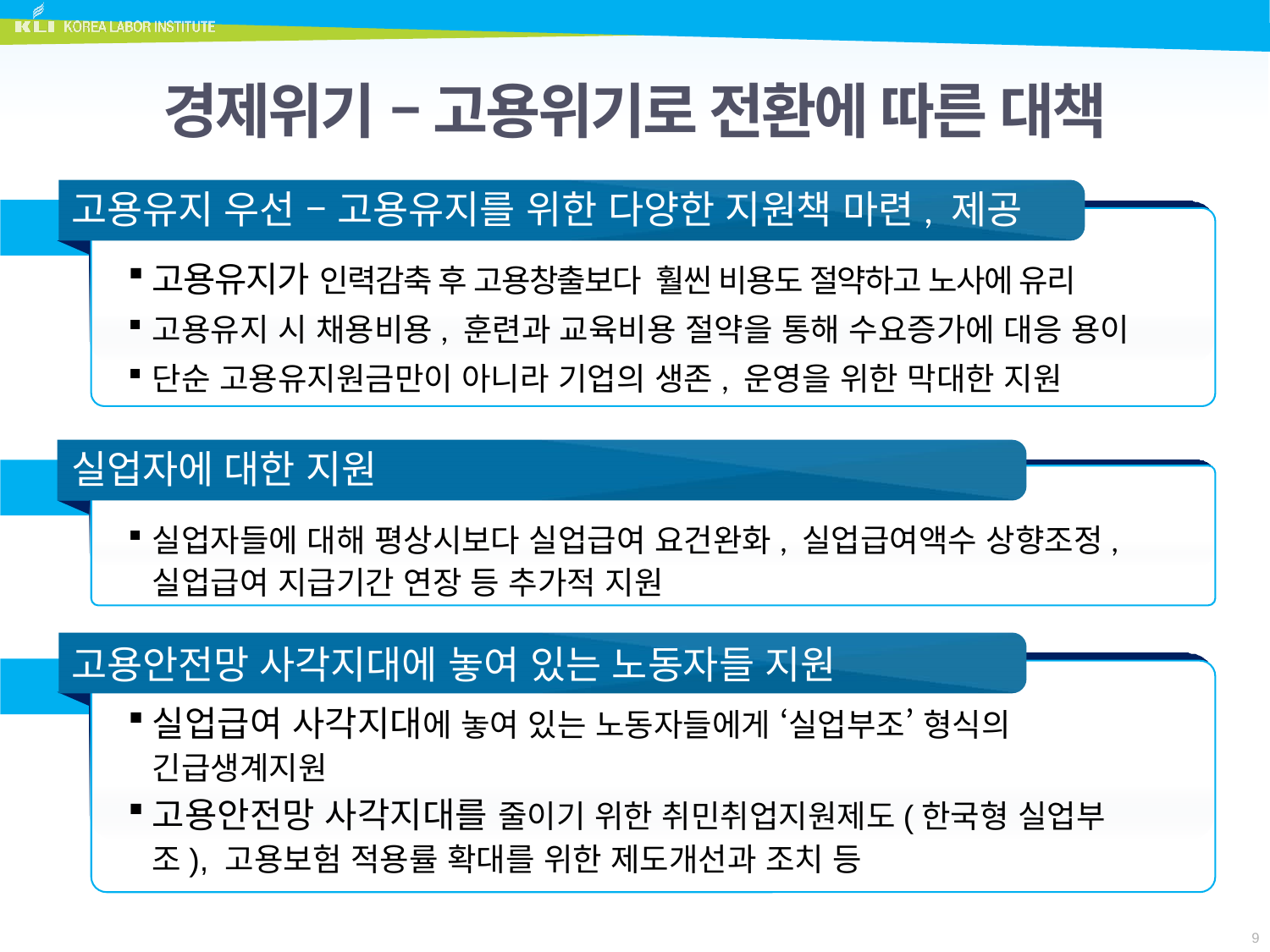

# 경제위기 – 고용위기로 전환에 따른 대책

고용유지 우선 – 고용유지를 위한 다양한 지원책 마련, 제공

고용유지가 인력감축 후 고용창출보다  훨씬 비용도 절약하고 노사에 유리
고용유지 시 채용비용, 훈련과 교육비용 절약을 통해 수요증가에 대응 용이
단순 고용유지원금만이 아니라 기업의 생존, 운영을 위한 막대한 지원

실업자에 대한 지원

실업자들에 대해 평상시보다 실업급여 요건완화, 실업급여액수 상향조정, 실업급여 지급기간 연장 등 추가적 지원
고용안전망 사각지대에 놓여 있는 노동자들 지원

실업급여 사각지대에 놓여 있는 노동자들에게 ‘실업부조’ 형식의 긴급생계지원
고용안전망 사각지대를 줄이기 위한 취민취업지원제도(한국형 실업부조), 고용보험 적용률 확대를 위한 제도개선과 조치 등
9